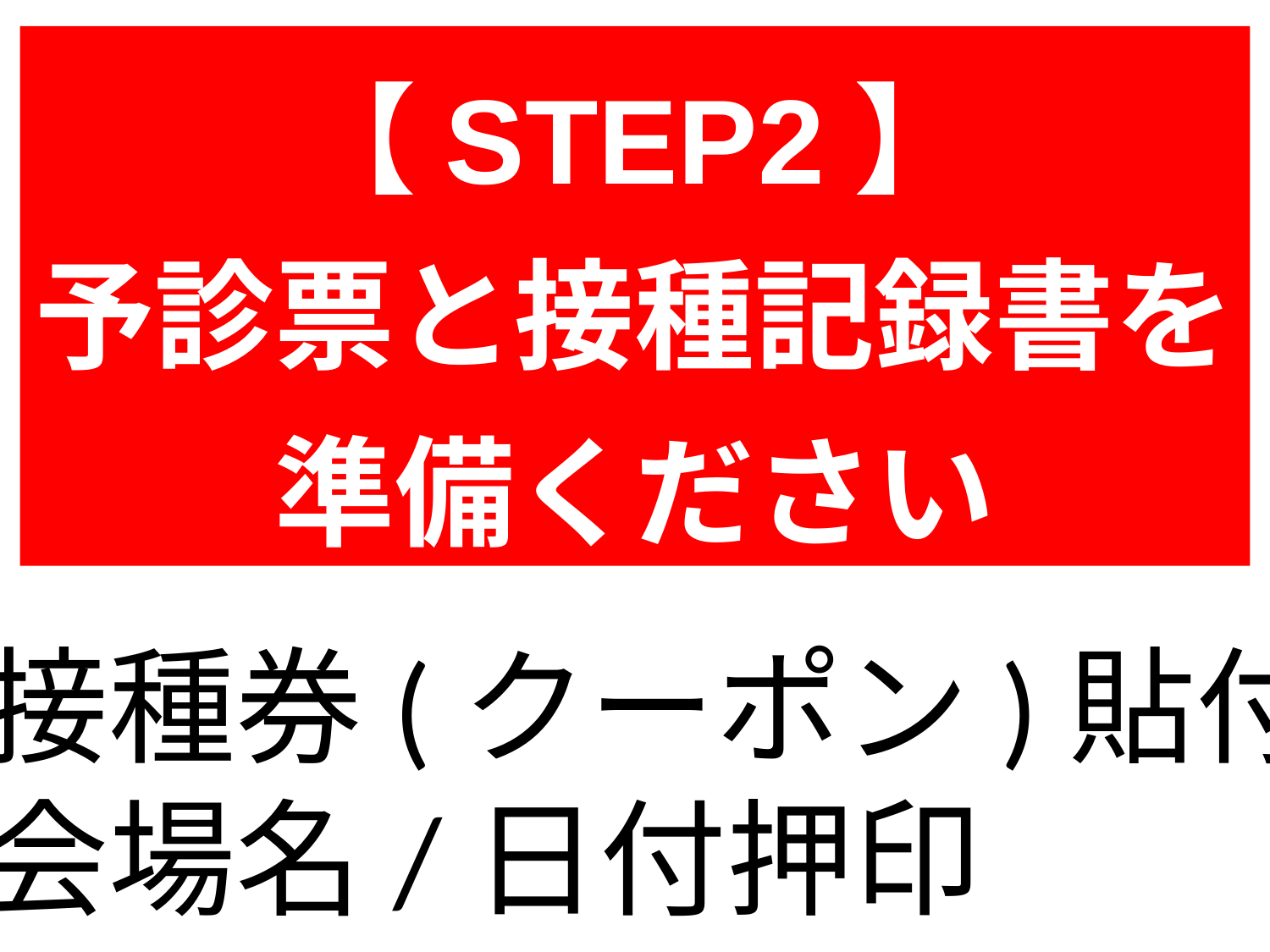

【STEP2】
予診票と接種記録書を
準備ください
・接種券(クーポン)貼付
・会場名/日付押印